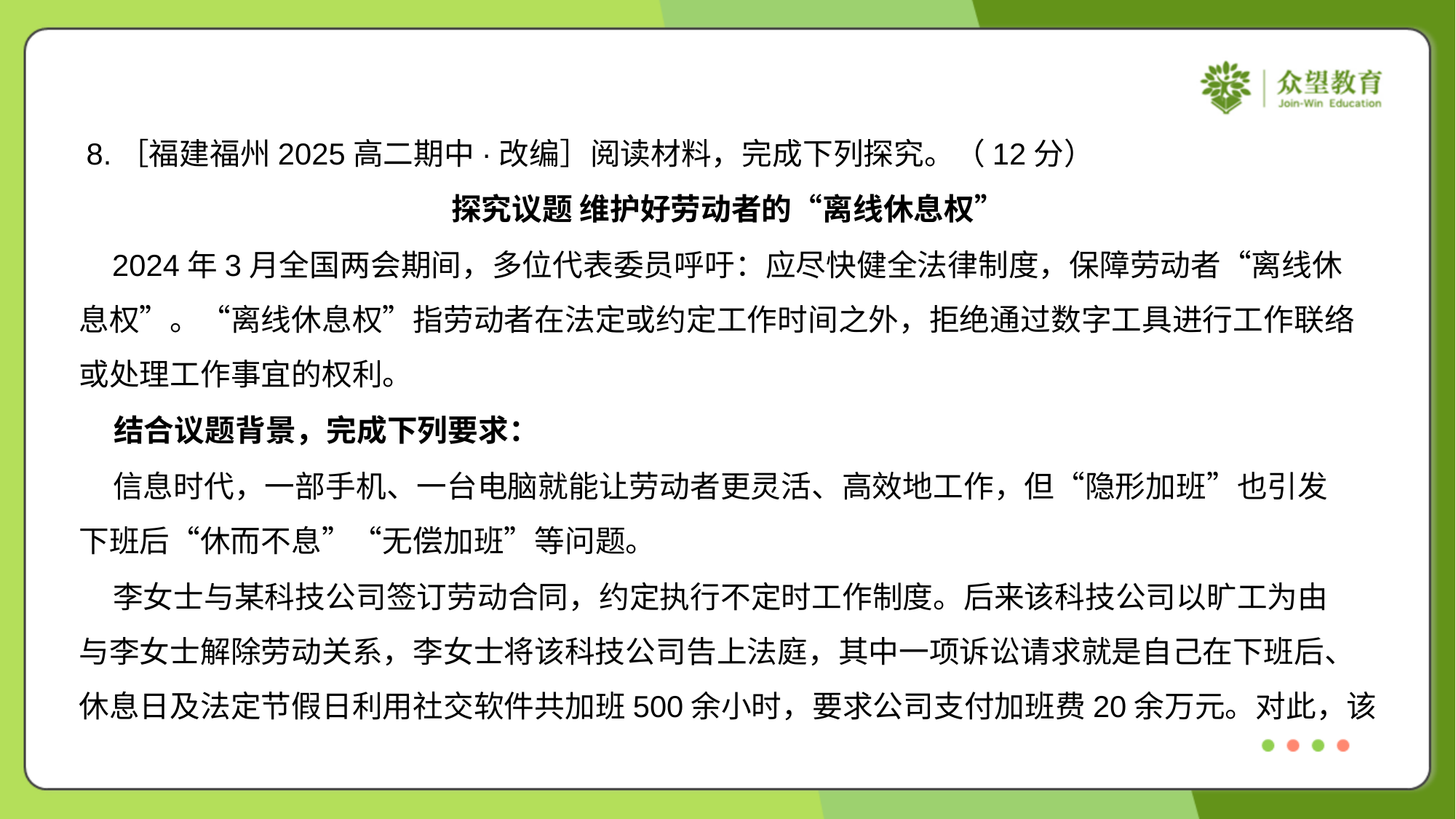

8.［福建福州2025高二期中·改编］阅读材料，完成下列探究。（12分）
探究议题 维护好劳动者的“离线休息权”
    2024年3月全国两会期间，多位代表委员呼吁：应尽快健全法律制度，保障劳动者“离线休
息权”。“离线休息权”指劳动者在法定或约定工作时间之外，拒绝通过数字工具进行工作联络
或处理工作事宜的权利。
    结合议题背景，完成下列要求：
    信息时代，一部手机、一台电脑就能让劳动者更灵活、高效地工作，但“隐形加班”也引发
下班后“休而不息”“无偿加班”等问题。
    李女士与某科技公司签订劳动合同，约定执行不定时工作制度。后来该科技公司以旷工为由
与李女士解除劳动关系，李女士将该科技公司告上法庭，其中一项诉讼请求就是自己在下班后、
休息日及法定节假日利用社交软件共加班500余小时，要求公司支付加班费20余万元。对此，该